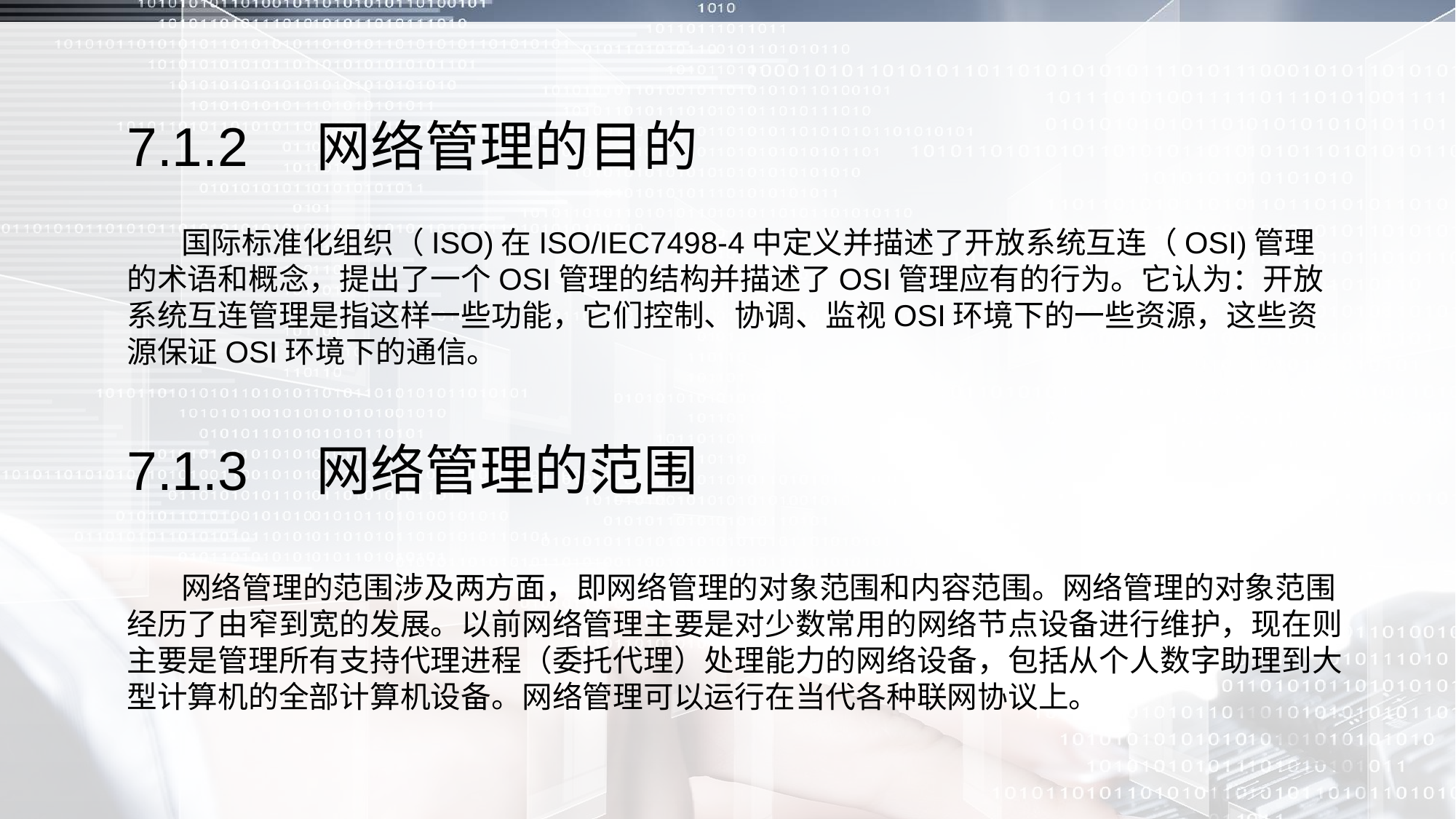

# 7.1.2　网络管理的目的
       国际标准化组织（ISO)在ISO/IEC7498-4中定义并描述了开放系统互连（OSI)管理的术语和概念，提出了一个OSI管理的结构并描述了OSI管理应有的行为。它认为：开放系统互连管理是指这样一些功能，它们控制、协调、监视OSI环境下的一些资源，这些资源保证OSI环境下的通信。

7.1.3　网络管理的范围

       网络管理的范围涉及两方面，即网络管理的对象范围和内容范围。网络管理的对象范围经历了由窄到宽的发展。以前网络管理主要是对少数常用的网络节点设备进行维护，现在则主要是管理所有支持代理进程（委托代理）处理能力的网络设备，包括从个人数字助理到大型计算机的全部计算机设备。网络管理可以运行在当代各种联网协议上。